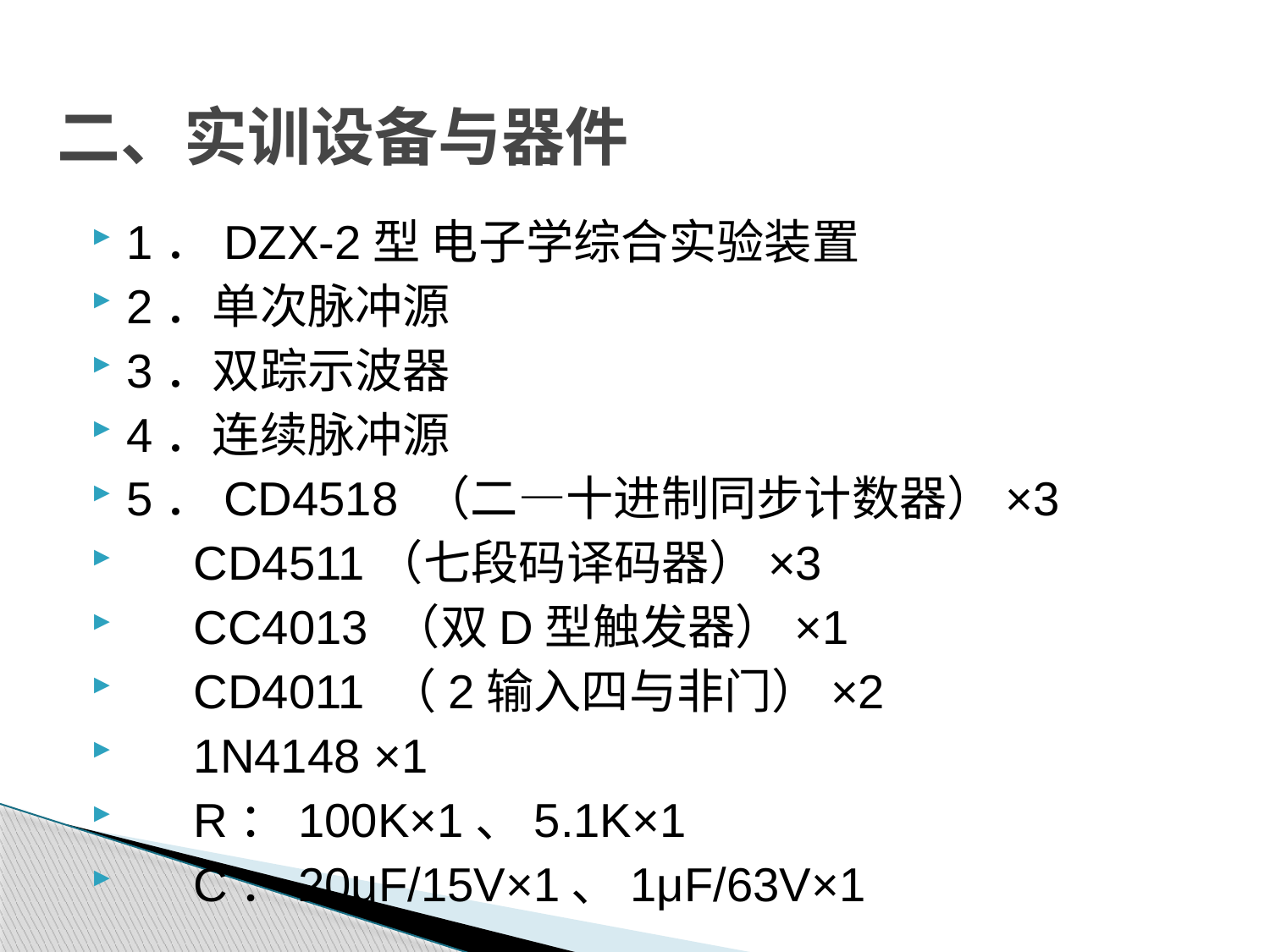

# 二、实训设备与器件
1．DZX-2型 电子学综合实验装置
2．单次脉冲源
3．双踪示波器
4．连续脉冲源
5．CD4518 （二—十进制同步计数器）×3
     CD4511（七段码译码器）×3
     CC4013 （双D型触发器）×1
     CD4011 （2输入四与非门）×2
     1N4148 ×1
     R：100K×1、5.1K×1
     C：20μF/15V×1、1μF/63V×1